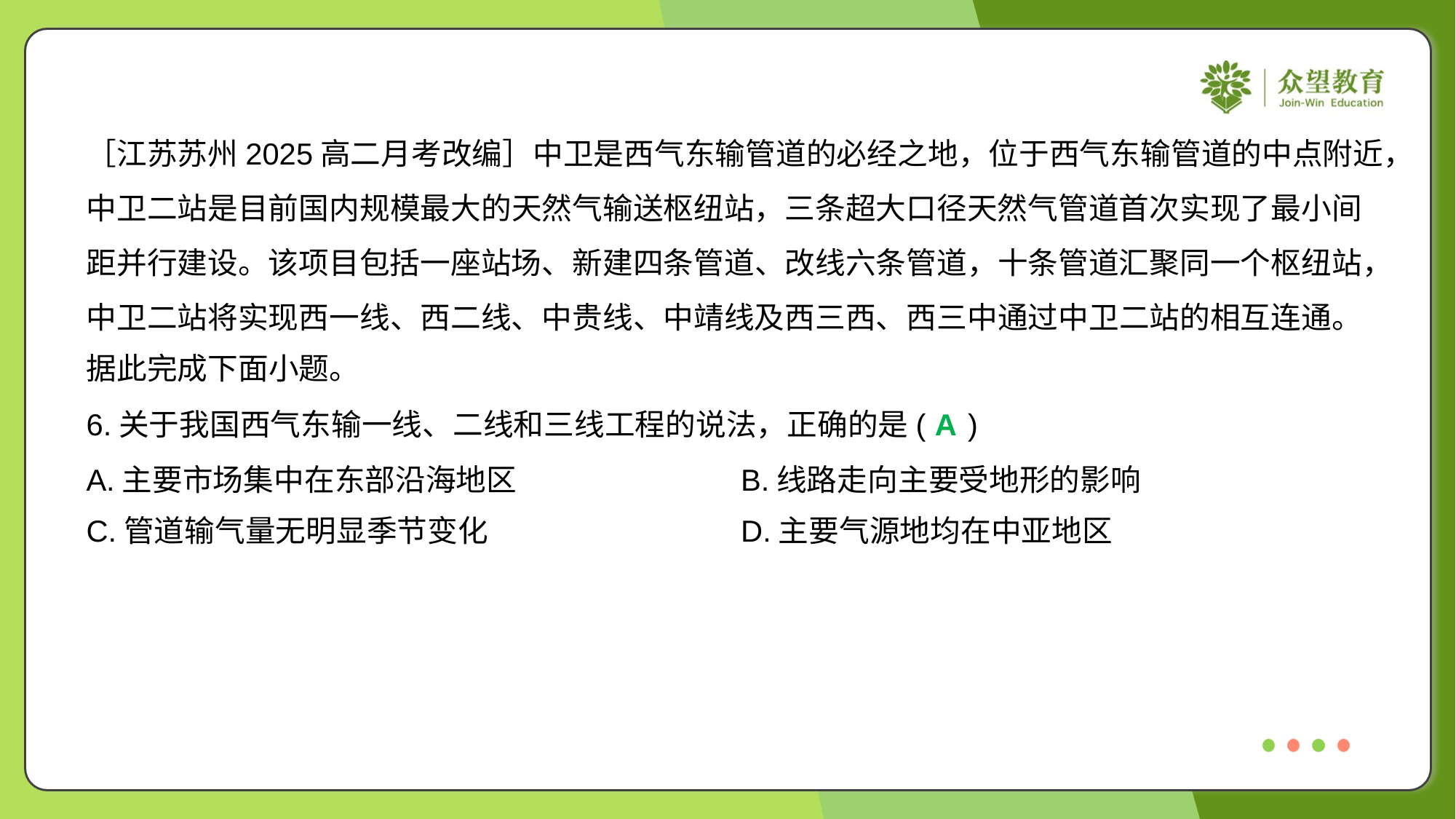

［江苏苏州2025高二月考改编］中卫是西气东输管道的必经之地，位于西气东输管道的中点附近，
中卫二站是目前国内规模最大的天然气输送枢纽站，三条超大口径天然气管道首次实现了最小间
距并行建设。该项目包括一座站场、新建四条管道、改线六条管道，十条管道汇聚同一个枢纽站，
中卫二站将实现西一线、西二线、中贵线、中靖线及西三西、西三中通过中卫二站的相互连通。
据此完成下面小题。
6.关于我国西气东输一线、二线和三线工程的说法，正确的是(     )
A
A.主要市场集中在东部沿海地区	B.线路走向主要受地形的影响
C.管道输气量无明显季节变化	D.主要气源地均在中亚地区